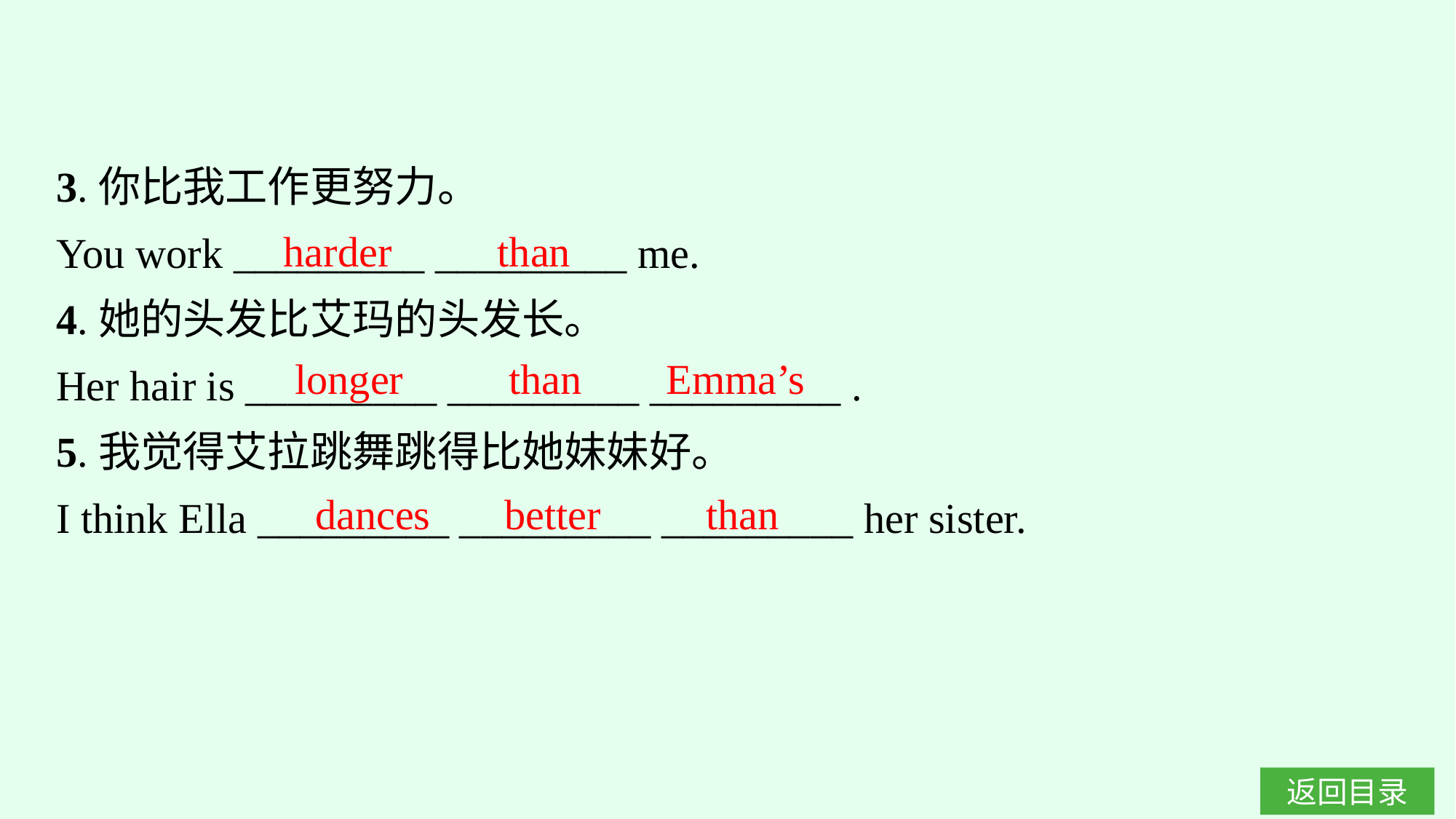

3.你比我工作更努力。
You work _________ _________ me.
4.她的头发比艾玛的头发长。
Her hair is _________ _________ _________ .
5.我觉得艾拉跳舞跳得比她妹妹好。
I think Ella _________ _________ _________ her sister.
harder          than
longer          than        Emma’s
dances       better          than